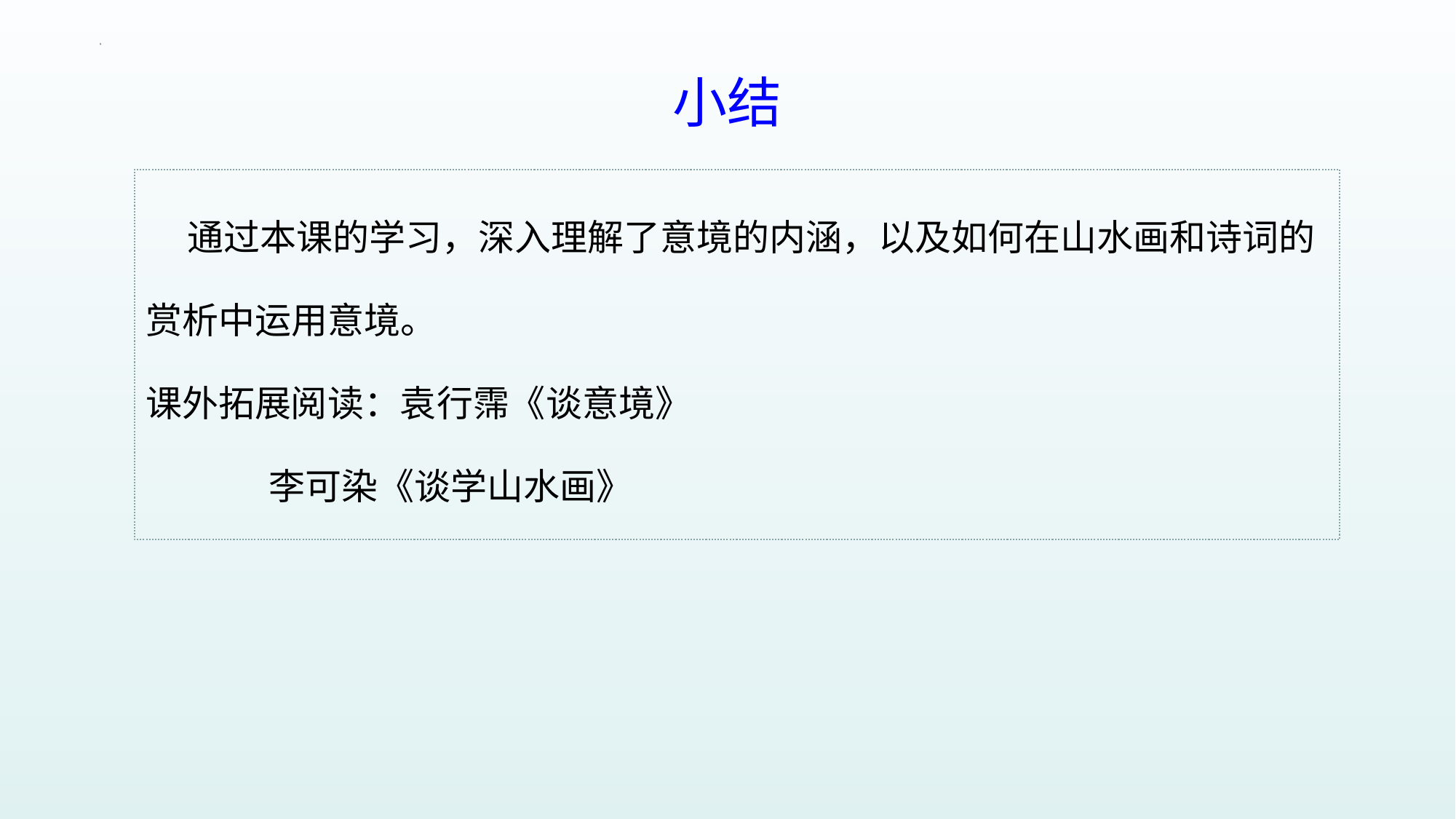

小结
    通过本课的学习，深入理解了意境的内涵，以及如何在山水画和诗词的赏析中运用意境。
课外拓展阅读：袁行霈《谈意境》
              李可染《谈学山水画》